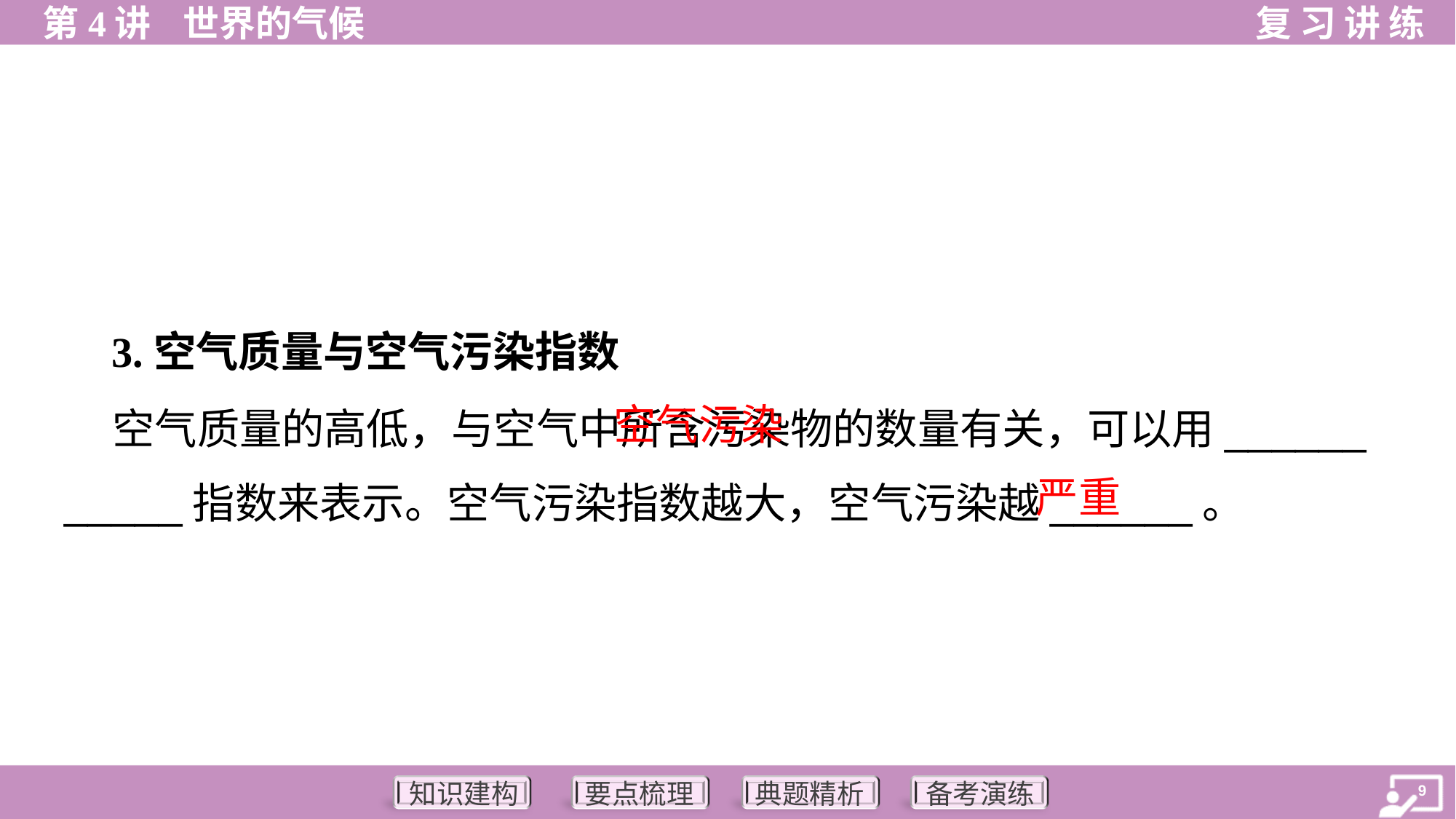

3.空气质量与空气污染指数
    空气质量的高低，与空气中所含污染物的数量有关，可以用______
_____指数来表示。空气污染指数越大，空气污染越______。
                                                         空气污染
严重